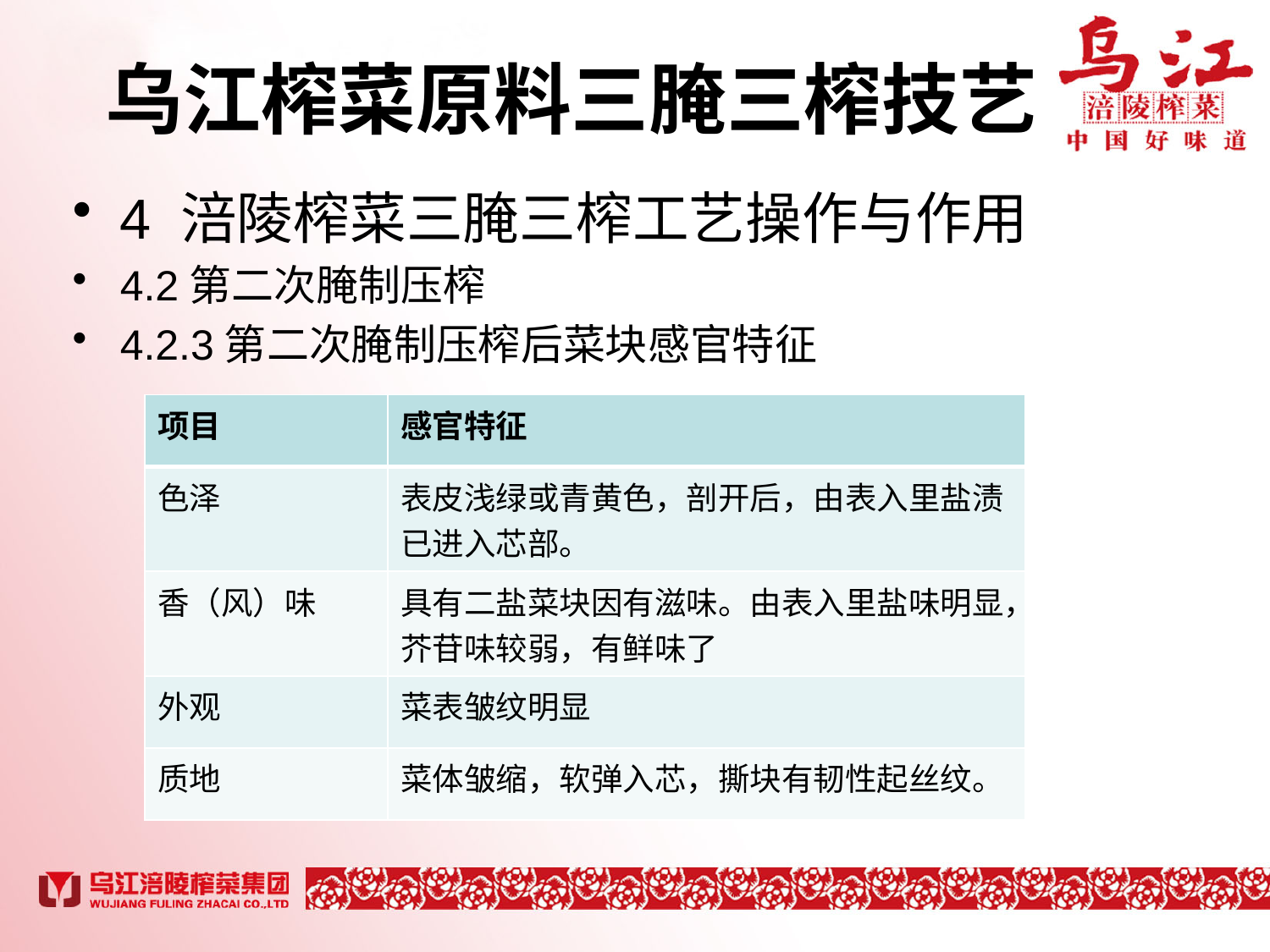

# 乌江榨菜原料三腌三榨技艺
4 涪陵榨菜三腌三榨工艺操作与作用
4.2第二次腌制压榨
4.2.3第二次腌制压榨后菜块感官特征
| 项目 | 感官特征 |
| --- | --- |
| 色泽 | 表皮浅绿或青黄色，剖开后，由表入里盐渍已进入芯部。 |
| 香（风）味 | 具有二盐菜块因有滋味。由表入里盐味明显，芥苷味较弱，有鲜味了 |
| 外观 | 菜表皱纹明显 |
| 质地 | 菜体皱缩，软弹入芯，撕块有韧性起丝纹。 |